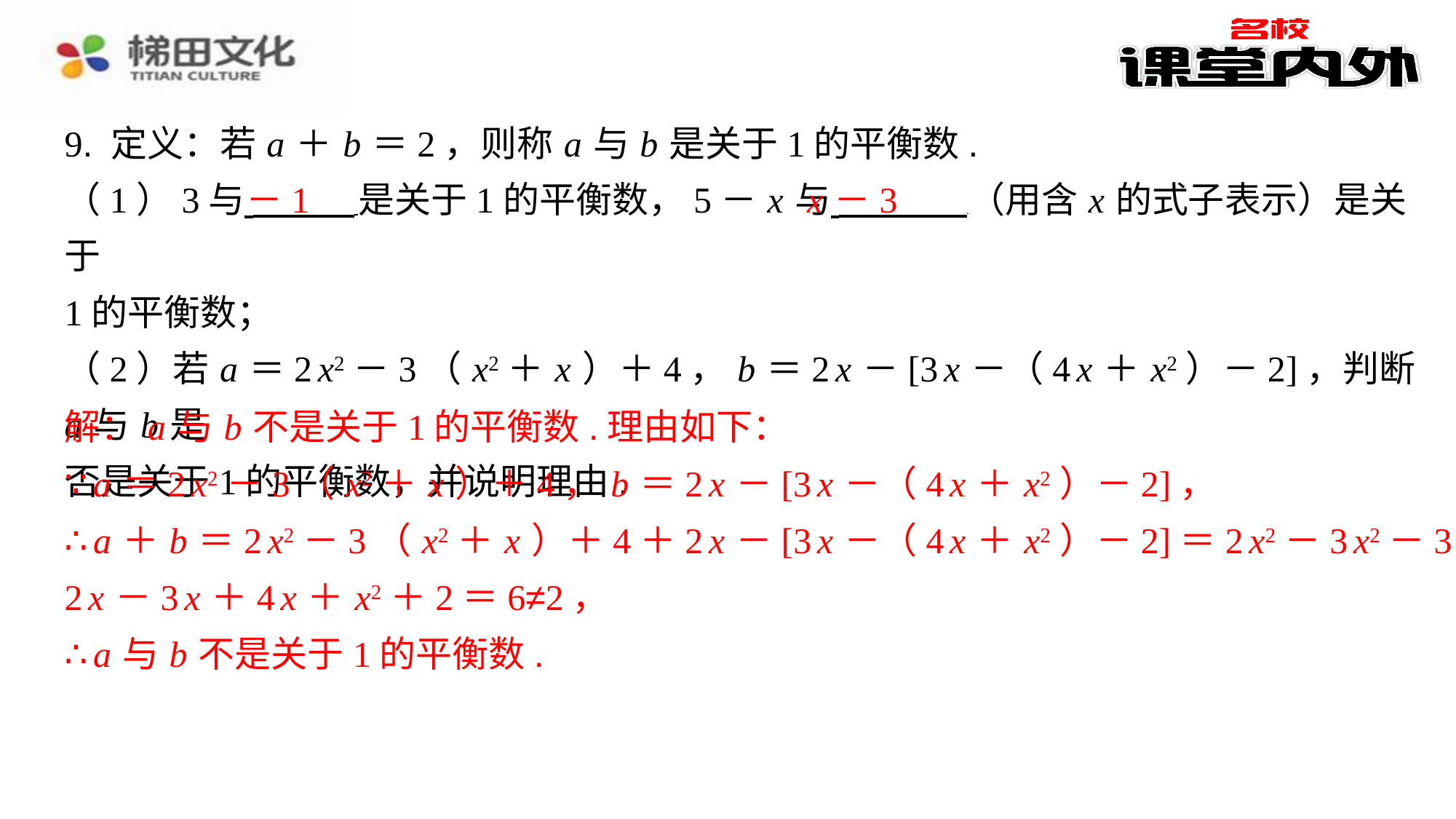

9. 定义：若 a ＋ b ＝2，则称 a 与 b 是关于1的平衡数.
（1）3与                 是关于1的平衡数，5－ x 与                     （用含 x 的式子表示）是关于
1的平衡数；
（2）若 a ＝2 x2－3（ x2＋ x ）＋4， b ＝2 x －[3 x －（4 x ＋ x2）－2]，判断 a 与 b 是
否是关于1的平衡数，并说明理由.
解： a 与 b 不是关于1的平衡数.理由如下：
∵ a ＝2 x2－3（ x2＋ x ）＋4， b ＝2 x －[3 x －（4 x ＋ x2）－2]，
∴ a ＋ b ＝2 x2－3（ x2＋ x ）＋4＋2 x －[3 x －（4 x ＋ x2）－2]＝2 x2－3 x2－3 x ＋4＋
2 x －3 x ＋4 x ＋ x2＋2＝6≠2，
∴ a 与 b 不是关于1的平衡数.
－1
x －3
解： a 与 b 不是关于1的平衡数.理由如下：
∵ a ＝2 x2－3（ x2＋ x ）＋4， b ＝2 x －[3 x －（4 x ＋ x2）－2]，
∴ a ＋ b ＝2 x2－3（ x2＋ x ）＋4＋2 x －[3 x －（4 x ＋ x2）－2]＝2 x2－3 x2－3 x ＋4＋
2 x －3 x ＋4 x ＋ x2＋2＝6≠2，
∴ a 与 b 不是关于1的平衡数.